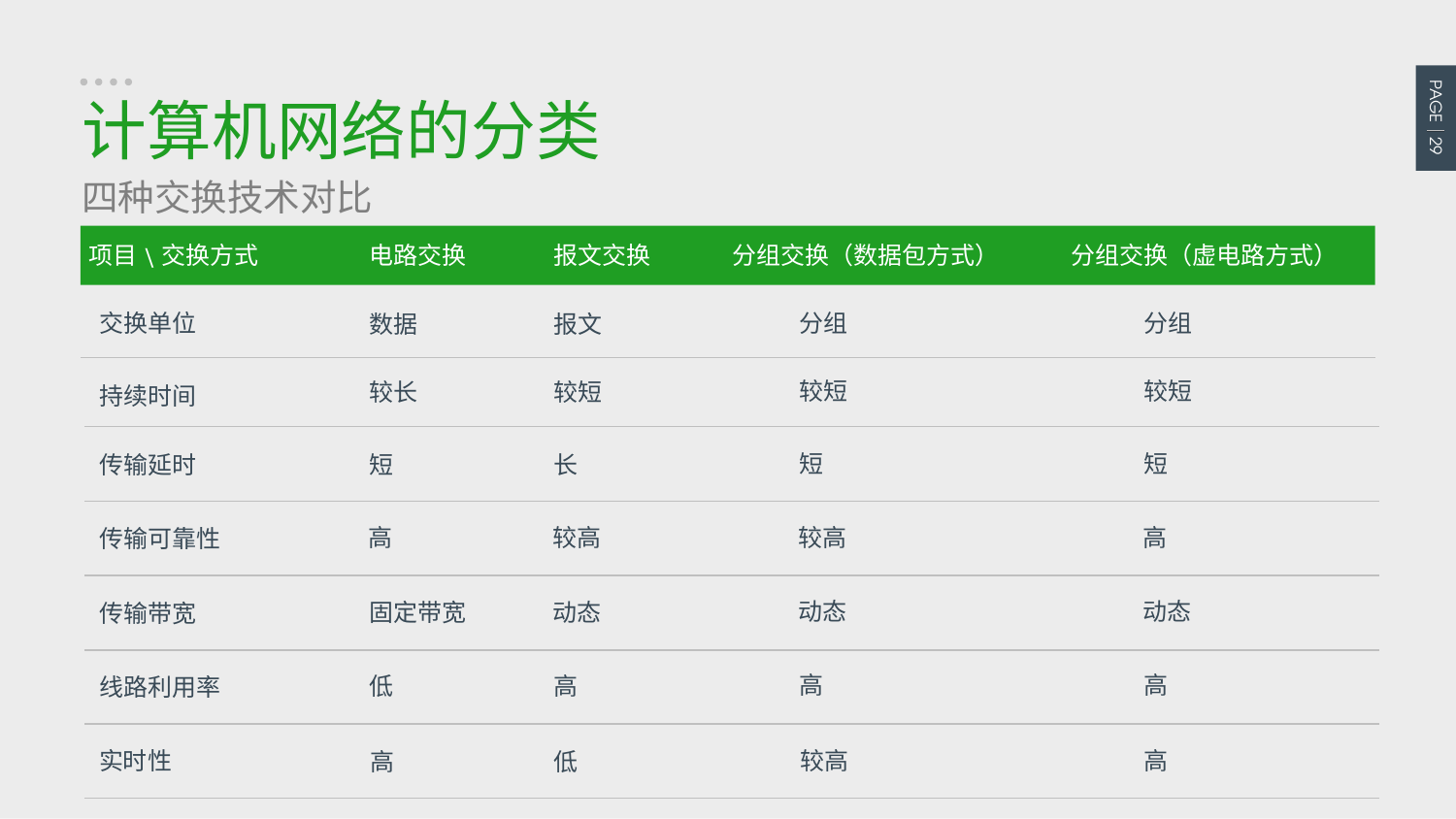

PAGE   29
计算机网络的分类
四种交换技术对比

项目\交换方式
电路交换
报文交换
分组交换（数据包方式）
分组交换（虚电路方式）
分组
分组
交换单位
数据
报文
较短
较短
较长
较短
持续时间
短
短
短
长
传输延时
较高
高
高
较高
传输可靠性
动态
动态
固定带宽
动态
传输带宽
高
高
低
高
线路利用率
实时性
较高
高
高
低